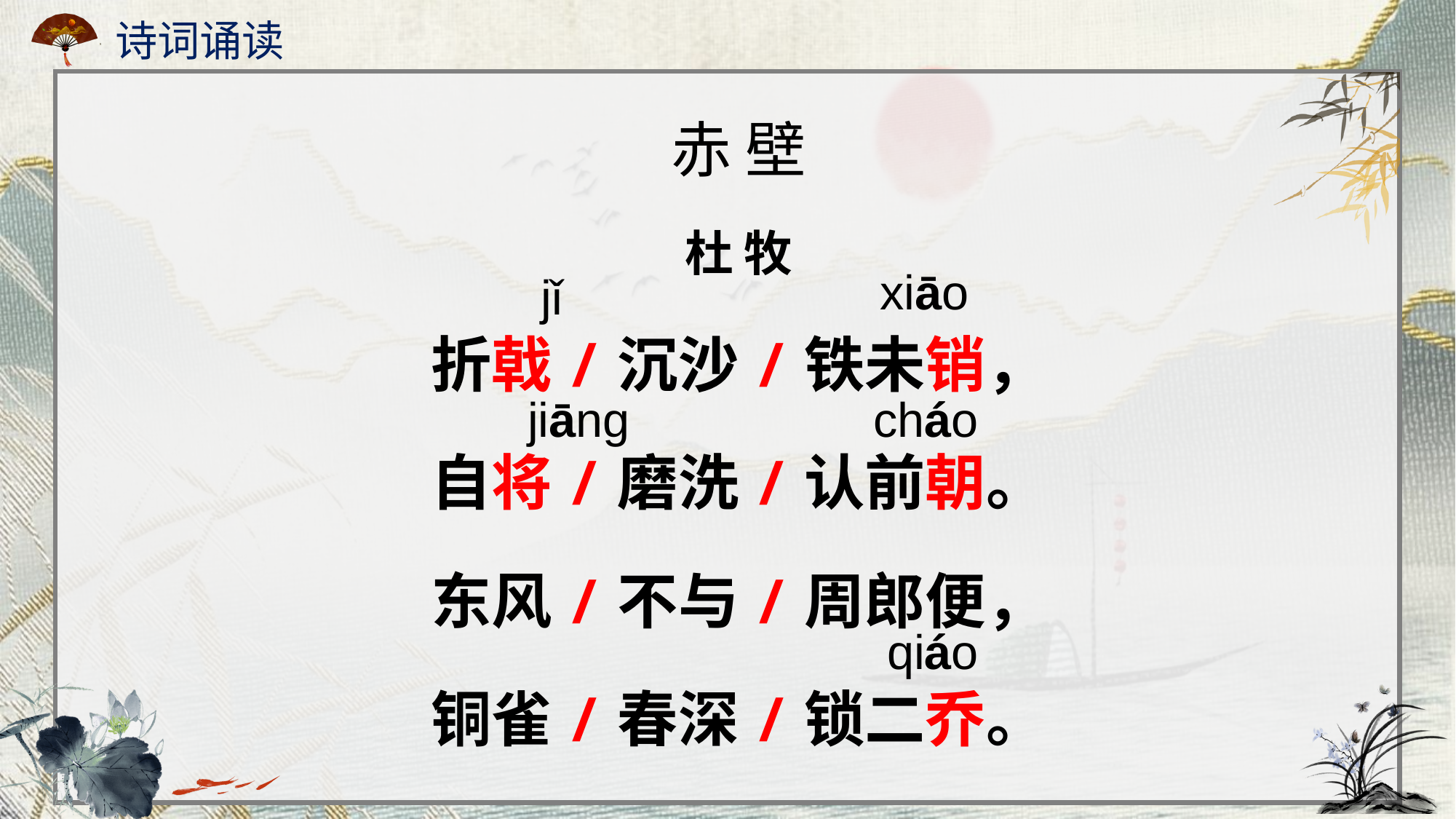

诗词诵读
赤 壁
杜 牧
折戟/沉沙/铁未销，
自将/磨洗/认前朝。
东风/不与/周郎便，
铜雀/春深/锁二乔。
xiāo
jǐ
jiānɡ
cháo
qiáo